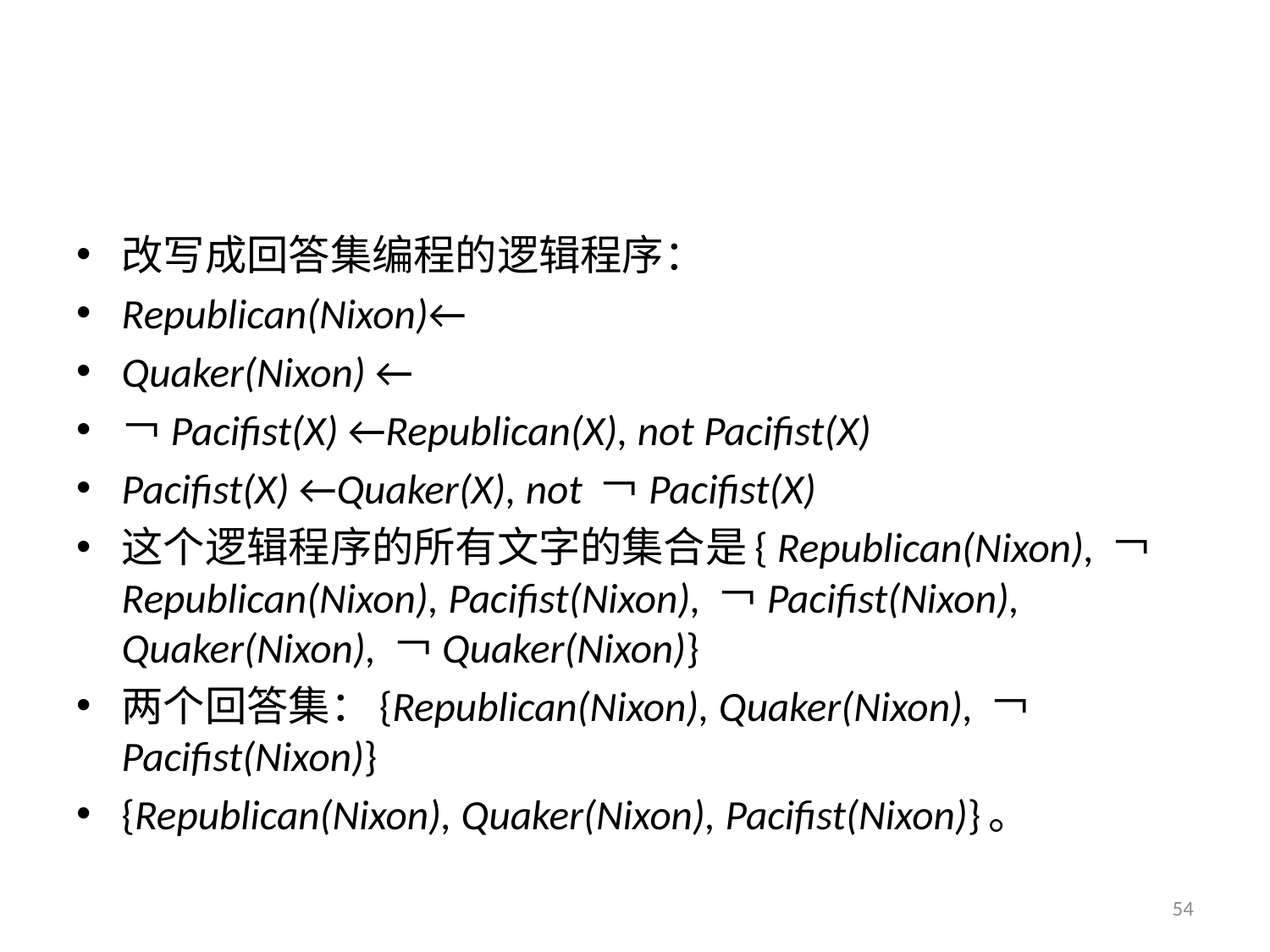

#
改写成回答集编程的逻辑程序：
Republican(Nixon)←
Quaker(Nixon) ←
￢Pacifist(X) ←Republican(X), not Pacifist(X)
Pacifist(X) ←Quaker(X), not ￢Pacifist(X)
这个逻辑程序的所有文字的集合是{ Republican(Nixon), ￢Republican(Nixon), Pacifist(Nixon), ￢Pacifist(Nixon), Quaker(Nixon), ￢Quaker(Nixon)}
两个回答集：{Republican(Nixon), Quaker(Nixon), ￢Pacifist(Nixon)}
{Republican(Nixon), Quaker(Nixon), Pacifist(Nixon)}。
54